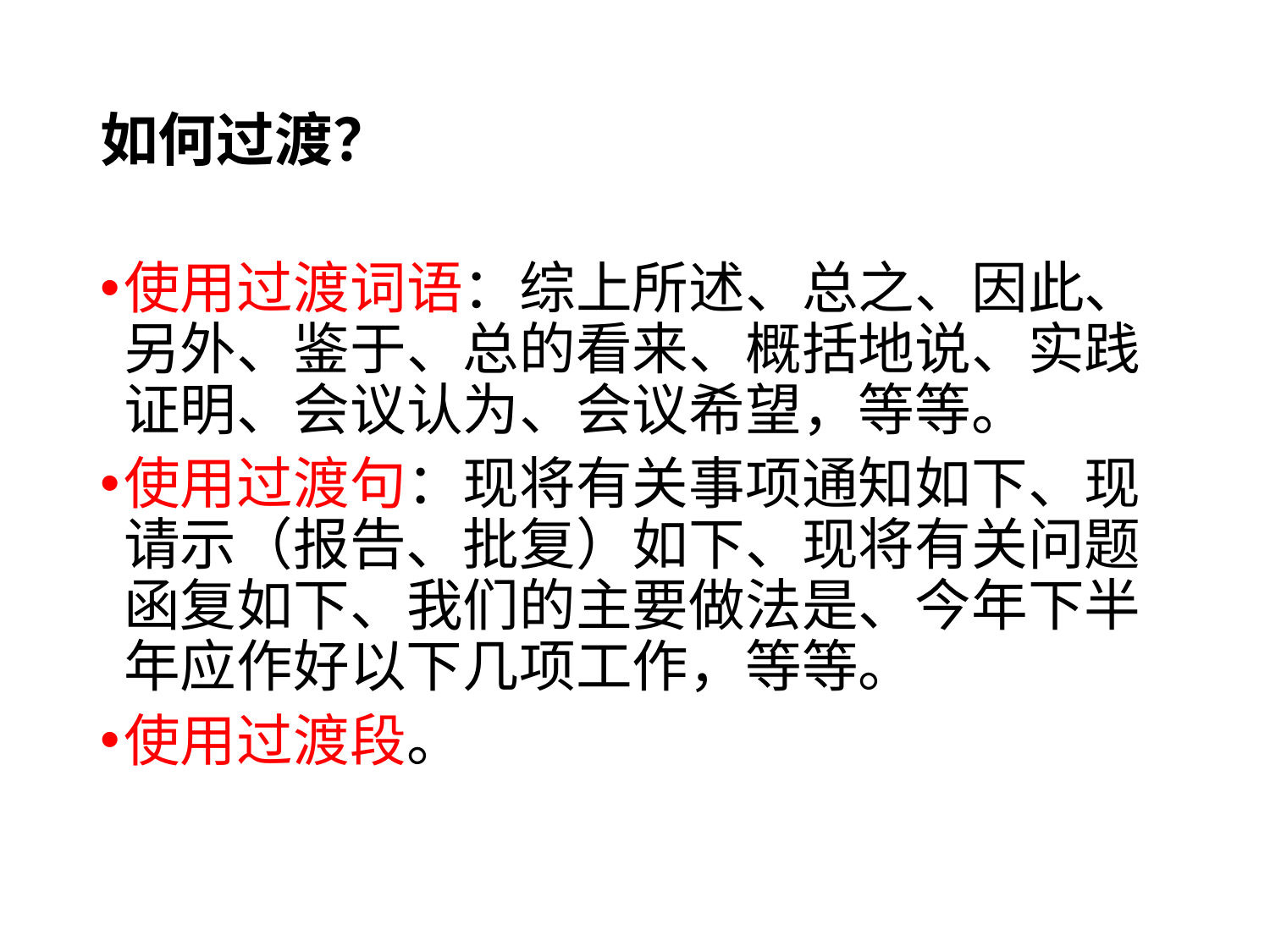

# 如何过渡？
使用过渡词语：综上所述、总之、因此、另外、鉴于、总的看来、概括地说、实践证明、会议认为、会议希望，等等。
使用过渡句：现将有关事项通知如下、现请示（报告、批复）如下、现将有关问题函复如下、我们的主要做法是、今年下半年应作好以下几项工作，等等。
使用过渡段。